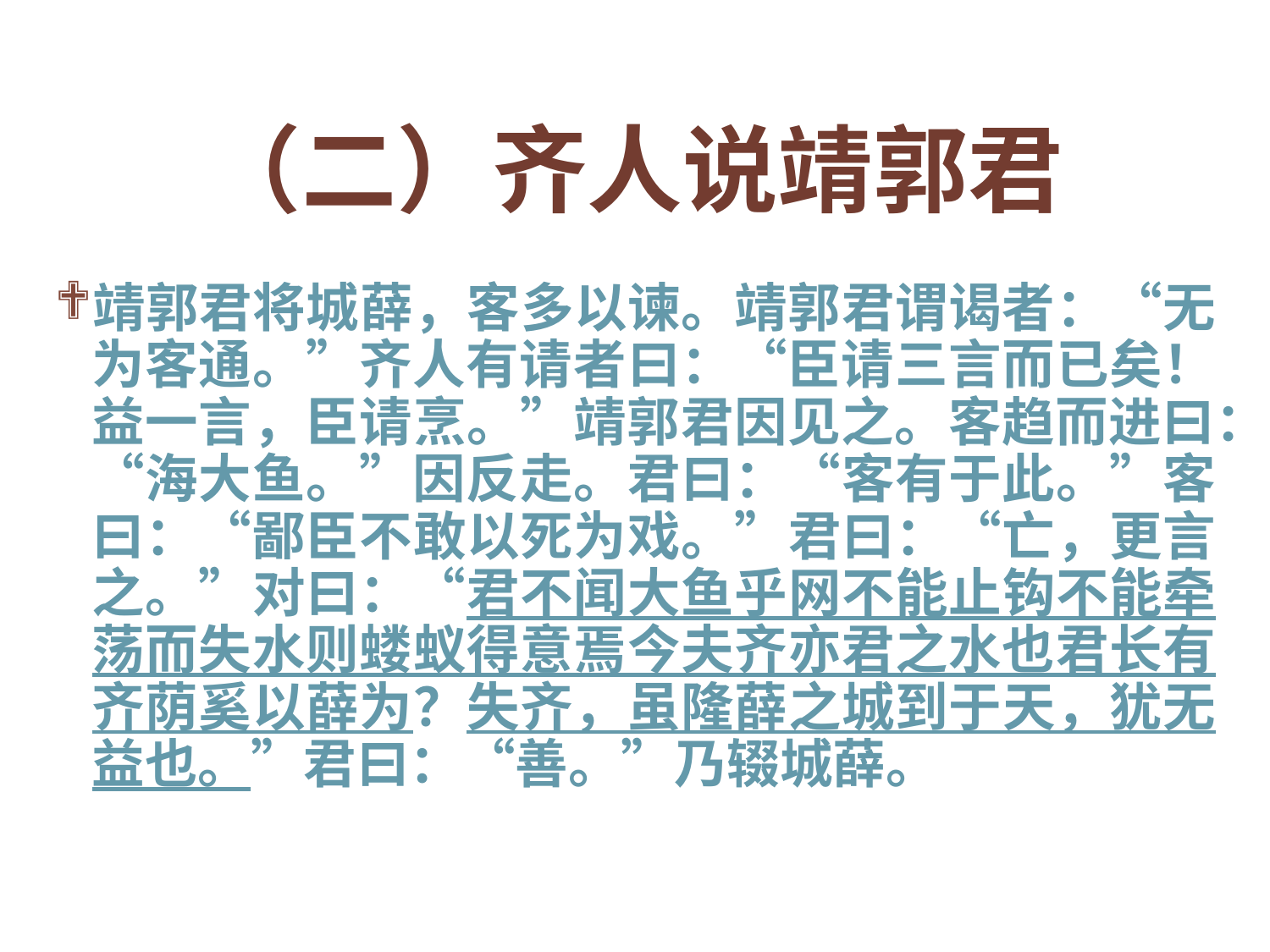

（二）齐人说靖郭君
靖郭君将城薛，客多以谏。靖郭君谓谒者：“无为客通。”齐人有请者曰：“臣请三言而已矣！益一言，臣请烹。”靖郭君因见之。客趋而进曰：“海大鱼。”因反走。君曰：“客有于此。”客曰：“鄙臣不敢以死为戏。”君曰：“亡，更言之。”对曰：“君不闻大鱼乎网不能止钩不能牵荡而失水则蝼蚁得意焉今夫齐亦君之水也君长有齐荫奚以薛为？失齐，虽隆薛之城到于天，犹无益也。”君曰：“善。”乃辍城薛。
#
